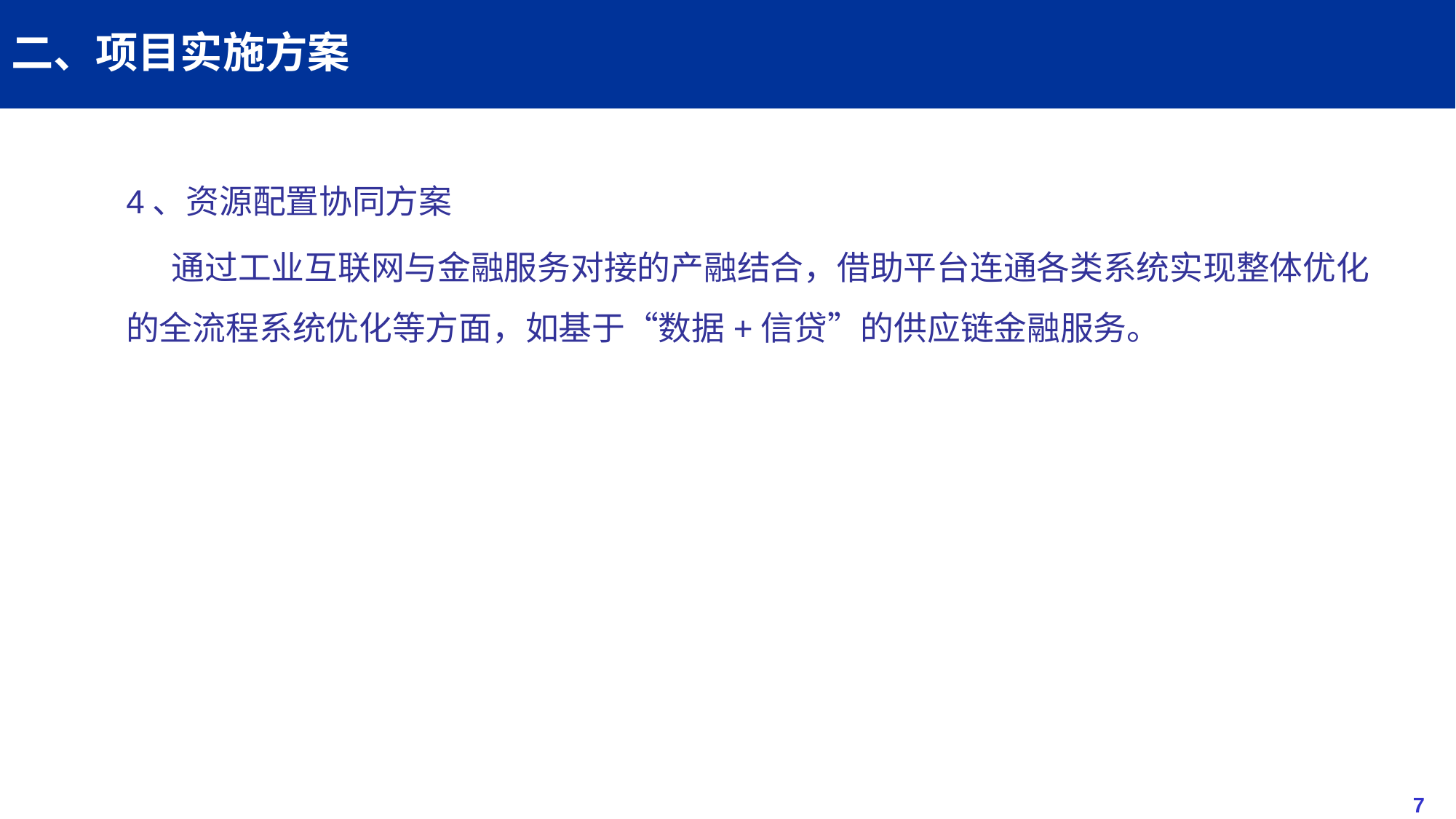

# 二、项目实施方案
4、资源配置协同方案
     通过工业互联网与金融服务对接的产融结合，借助平台连通各类系统实现整体优化的全流程系统优化等方面，如基于“数据+信贷”的供应链金融服务。